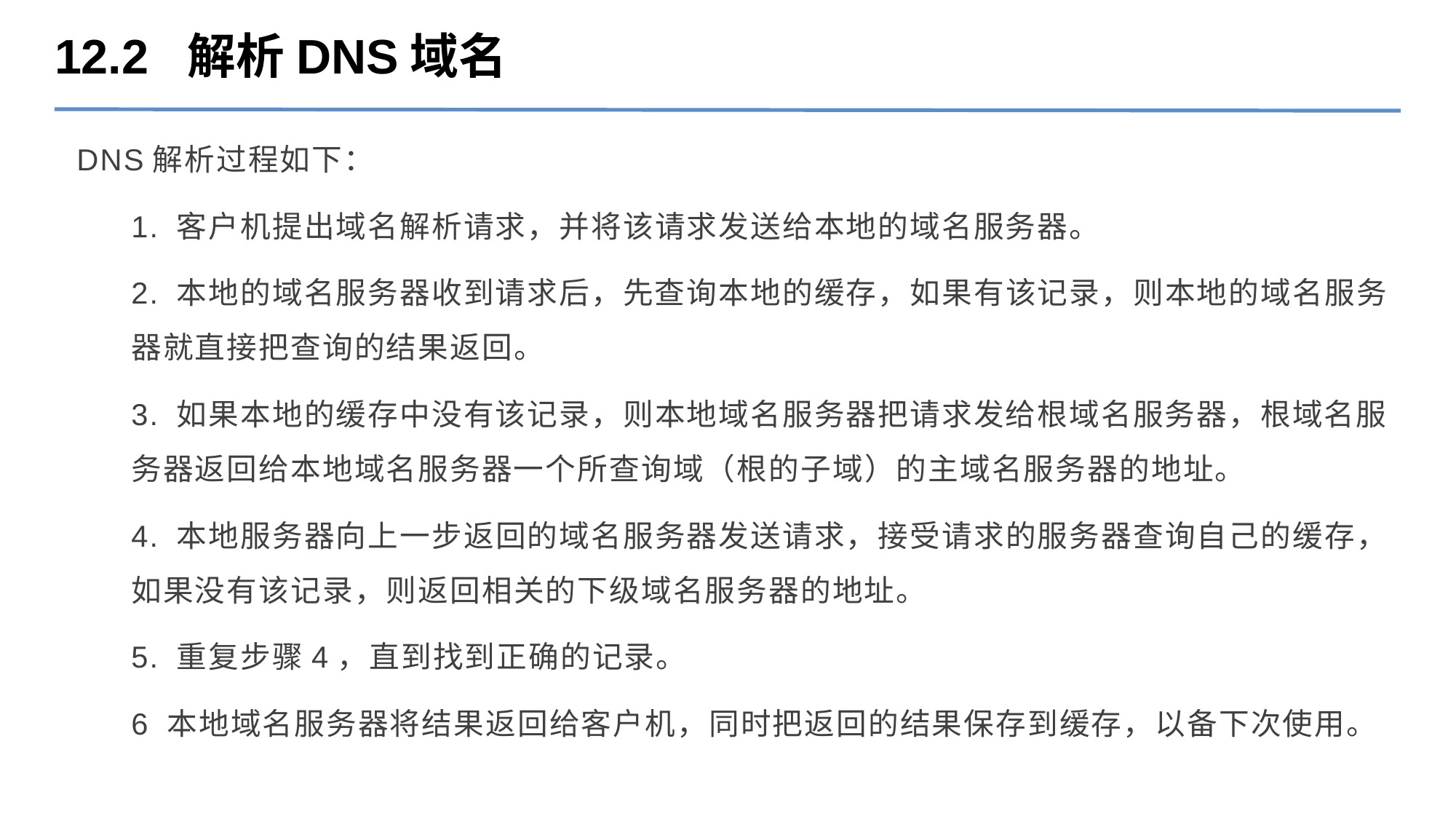

12.2  解析DNS域名
DNS解析过程如下：
1. 客户机提出域名解析请求，并将该请求发送给本地的域名服务器。
2. 本地的域名服务器收到请求后，先查询本地的缓存，如果有该记录，则本地的域名服务器就直接把查询的结果返回。
3. 如果本地的缓存中没有该记录，则本地域名服务器把请求发给根域名服务器，根域名服务器返回给本地域名服务器一个所查询域（根的子域）的主域名服务器的地址。
4. 本地服务器向上一步返回的域名服务器发送请求，接受请求的服务器查询自己的缓存，如果没有该记录，则返回相关的下级域名服务器的地址。
5. 重复步骤4，直到找到正确的记录。
6 本地域名服务器将结果返回给客户机，同时把返回的结果保存到缓存，以备下次使用。